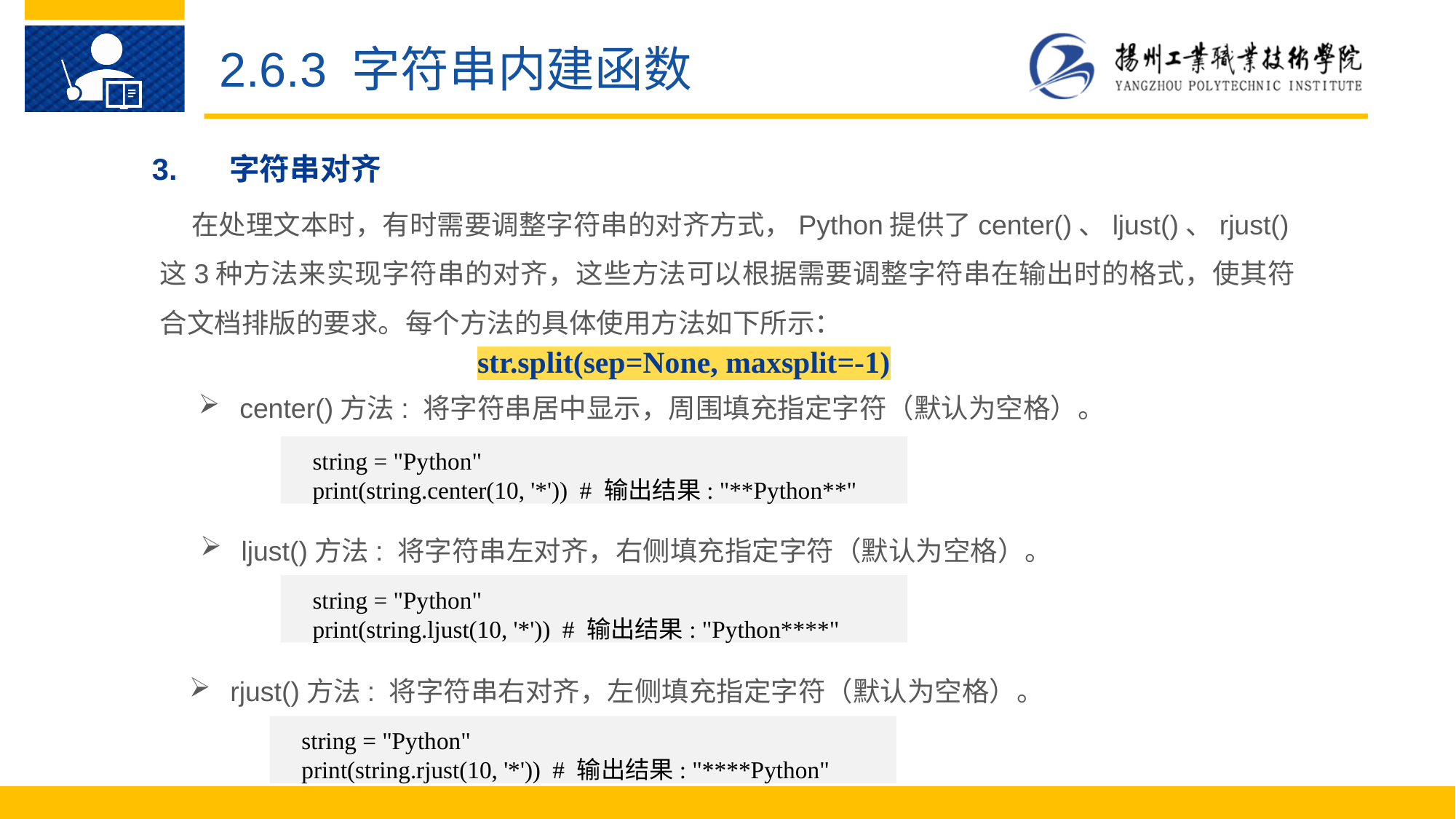

2.6.3 字符串内建函数
3.	字符串对齐
在处理文本时，有时需要调整字符串的对齐方式，Python提供了center()、ljust()、rjust()这3种方法来实现字符串的对齐，这些方法可以根据需要调整字符串在输出时的格式，使其符合文档排版的要求。每个方法的具体使用方法如下所示：
str.split(sep=None, maxsplit=-1)
center()方法: 将字符串居中显示，周围填充指定字符（默认为空格）。
string = "Python"
print(string.center(10, '*'))  # 输出结果: "**Python**"
ljust()方法: 将字符串左对齐，右侧填充指定字符（默认为空格）。
string = "Python"
print(string.ljust(10, '*'))  # 输出结果: "Python****"
rjust()方法: 将字符串右对齐，左侧填充指定字符（默认为空格）。
string = "Python"
print(string.rjust(10, '*'))  # 输出结果: "****Python"